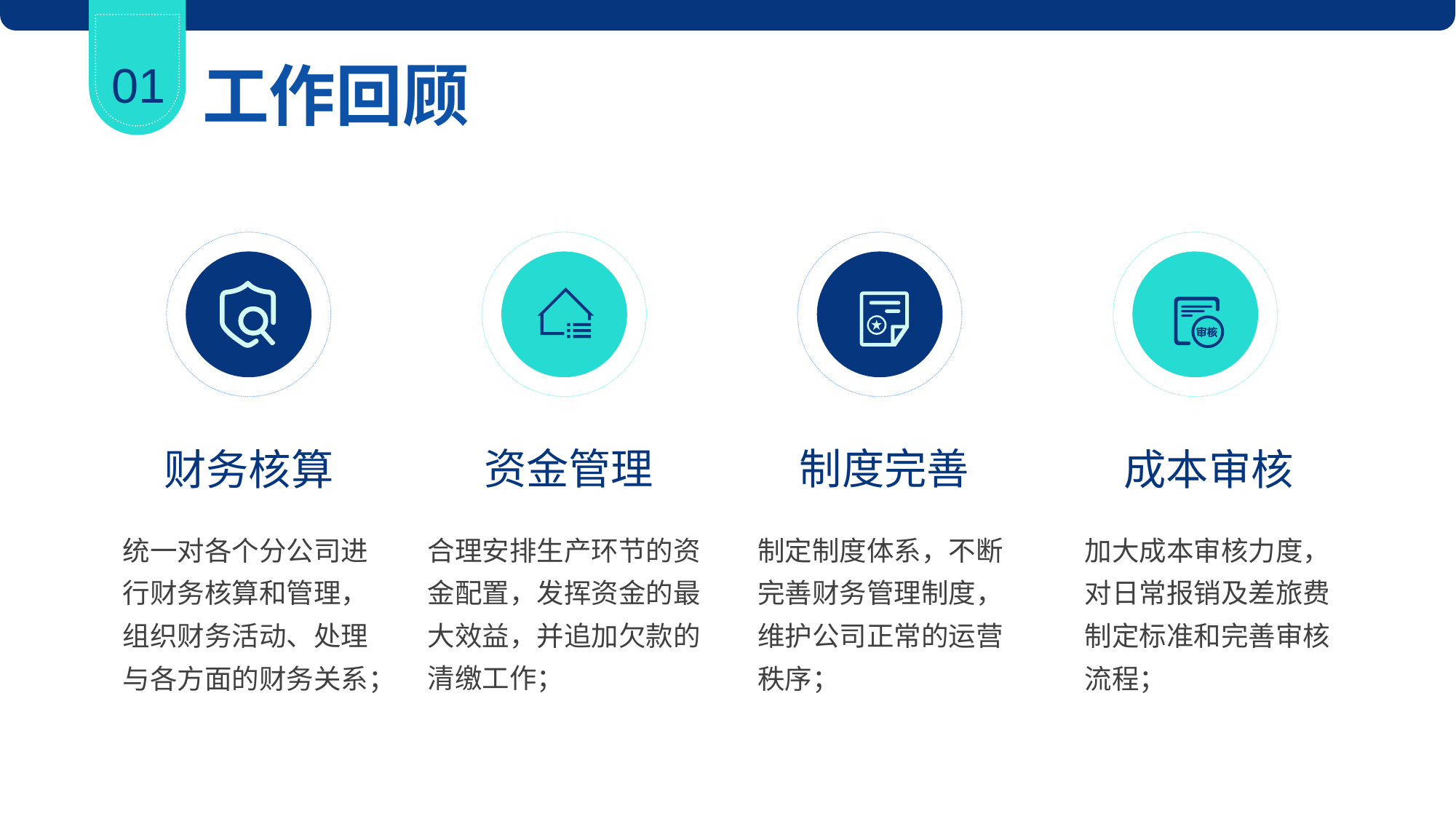

01
工作回顾

资金管理
制度完善
财务核算
成本审核
统一对各个分公司进行财务核算和管理，组织财务活动、处理与各方面的财务关系；
合理安排生产环节的资金配置，发挥资金的最大效益，并追加欠款的清缴工作；
制定制度体系，不断完善财务管理制度，维护公司正常的运营秩序；
加大成本审核力度，对日常报销及差旅费制定标准和完善审核流程；